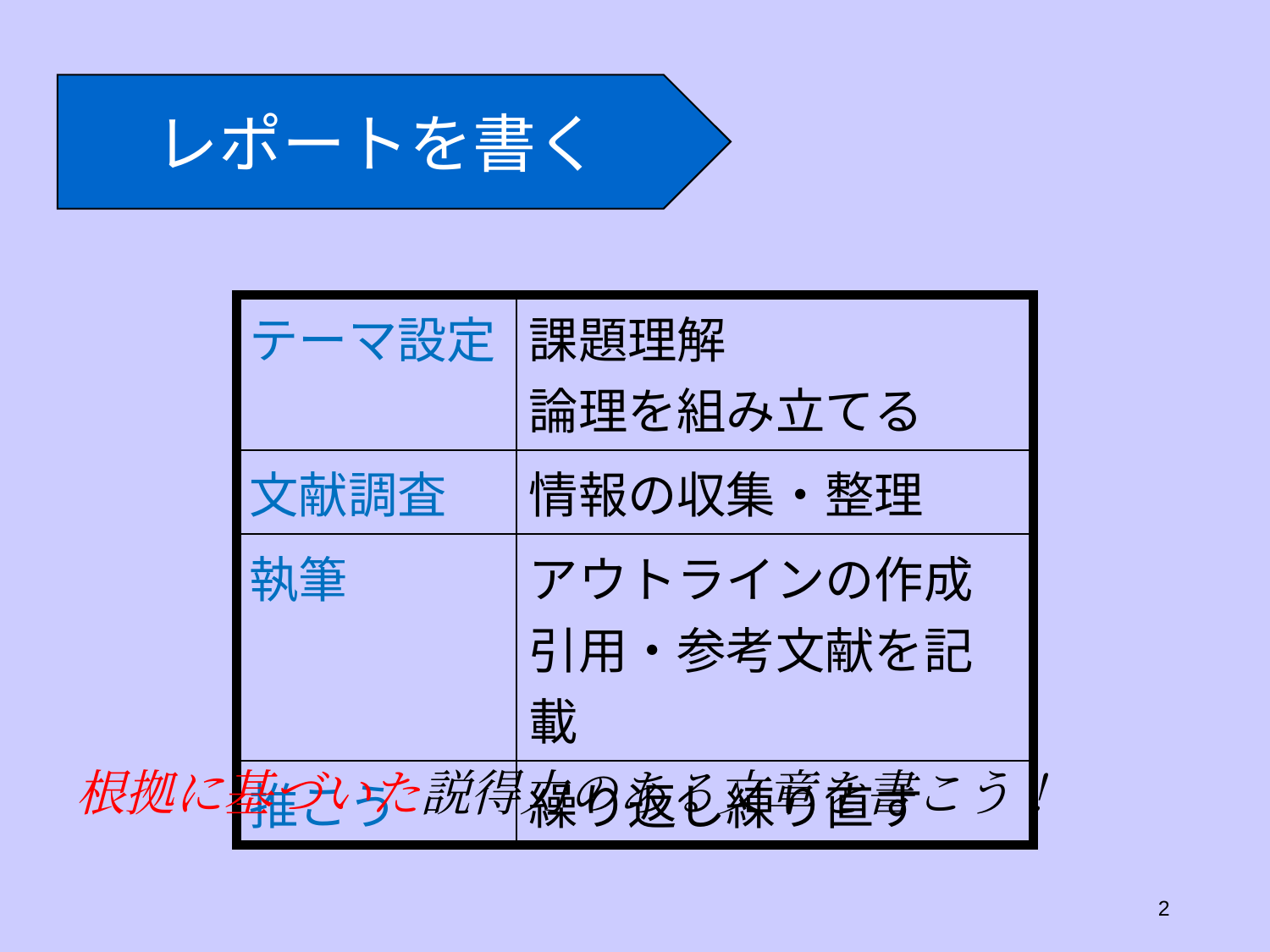

レポートを書く
| テーマ設定 | 課題理解 論理を組み立てる |
| --- | --- |
| 文献調査 | 情報の収集・整理 |
| 執筆 | アウトラインの作成 引用・参考文献を記載 |
| 推こう | 繰り返し練り直す |
根拠に基づいた説得力のある文章を書こう！
2